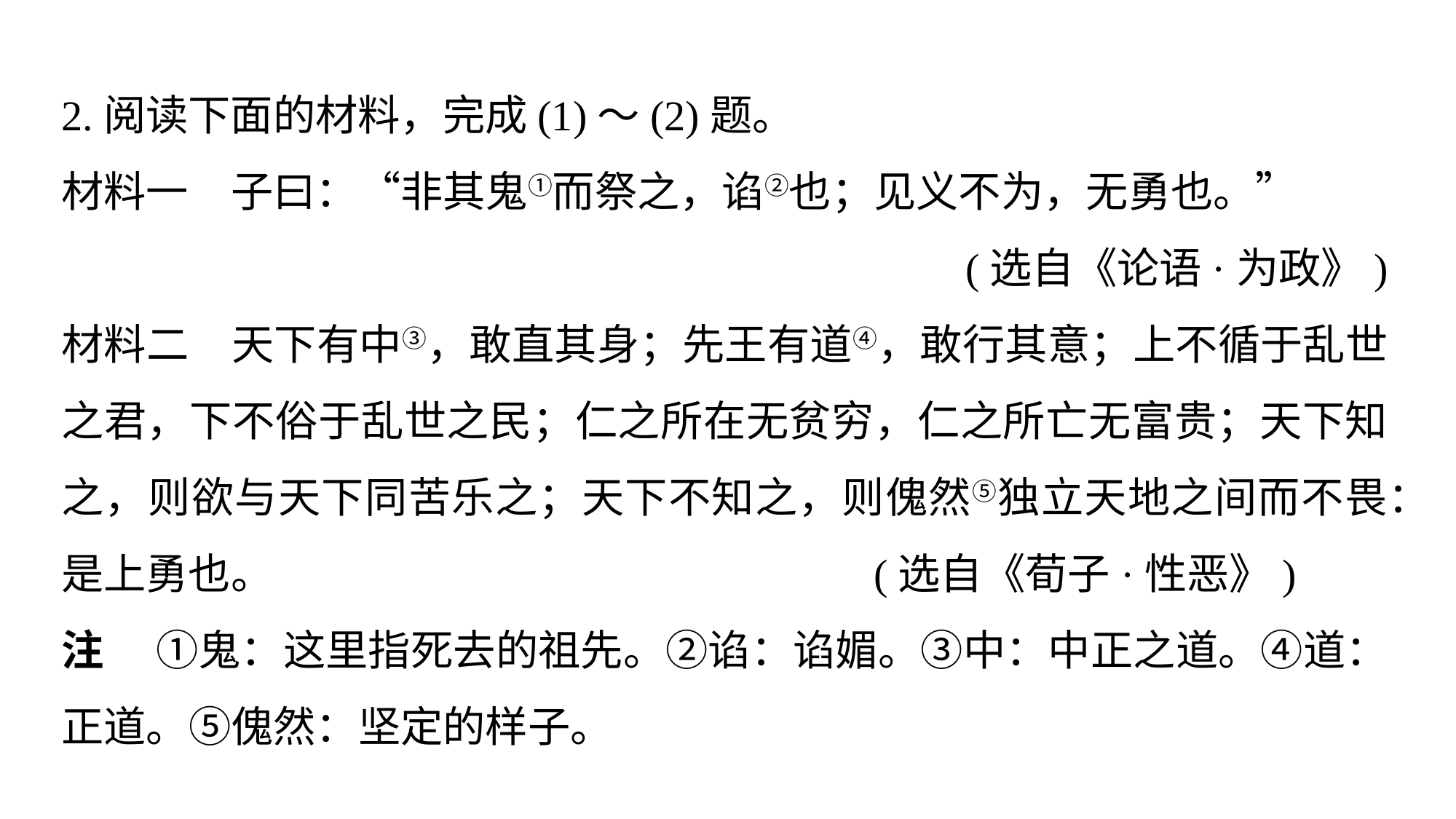

2.阅读下面的材料，完成(1)～(2)题。
材料一　子曰：“非其鬼①而祭之，谄②也；见义不为，无勇也。”
(选自《论语·为政》)
材料二　天下有中③，敢直其身；先王有道④，敢行其意；上不循于乱世之君，下不俗于乱世之民；仁之所在无贫穷，仁之所亡无富贵；天下知之，则欲与天下同苦乐之；天下不知之，则傀然⑤独立天地之间而不畏：是上勇也。						    (选自《荀子·性恶》)
注 　①鬼：这里指死去的祖先。②谄：谄媚。③中：中正之道。④道：正道。⑤傀然：坚定的样子。